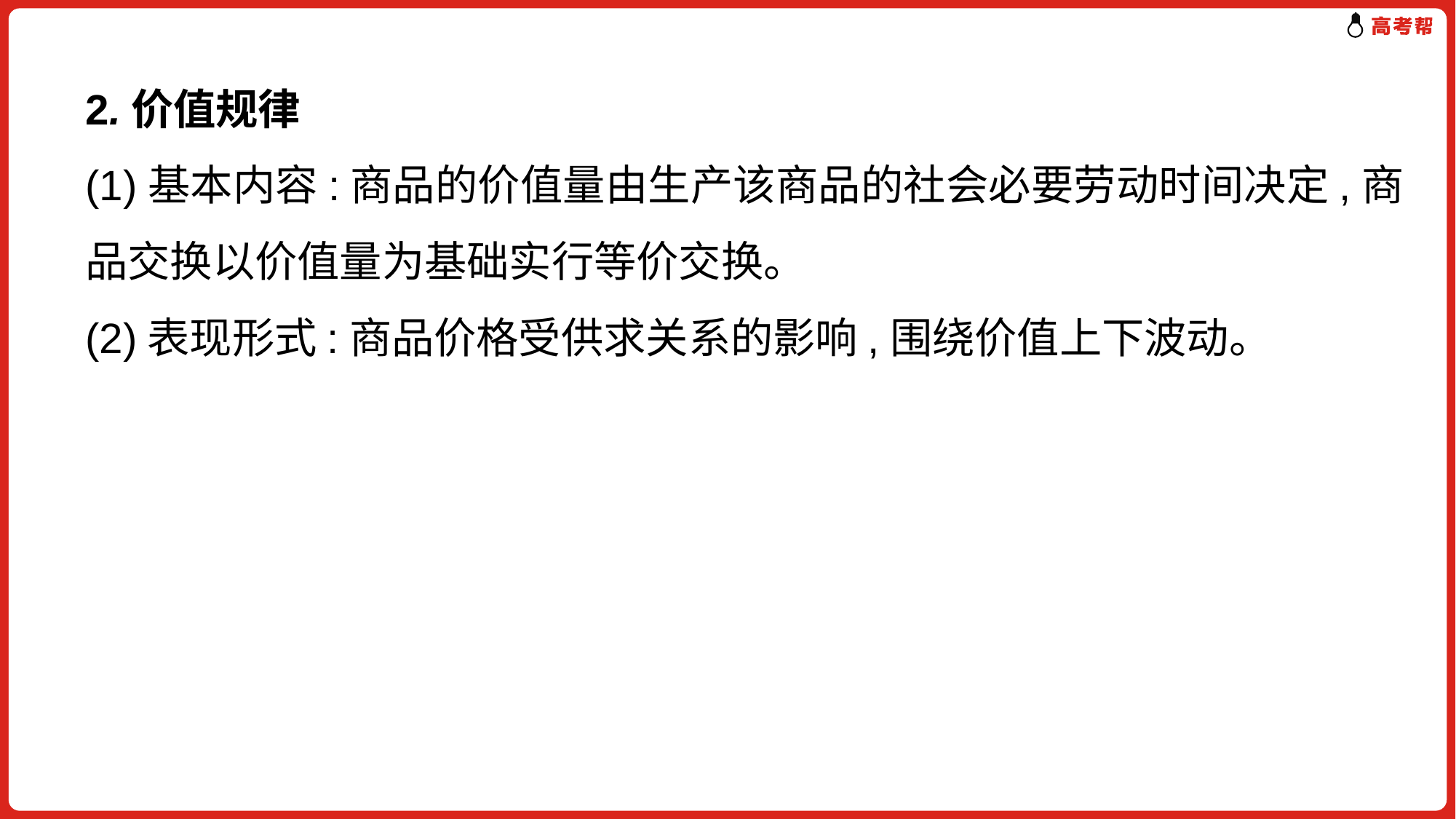

2.价值规律
(1)基本内容:商品的价值量由生产该商品的社会必要劳动时间决定,商品交换以价值量为基础实行等价交换。
(2)表现形式:商品价格受供求关系的影响,围绕价值上下波动。